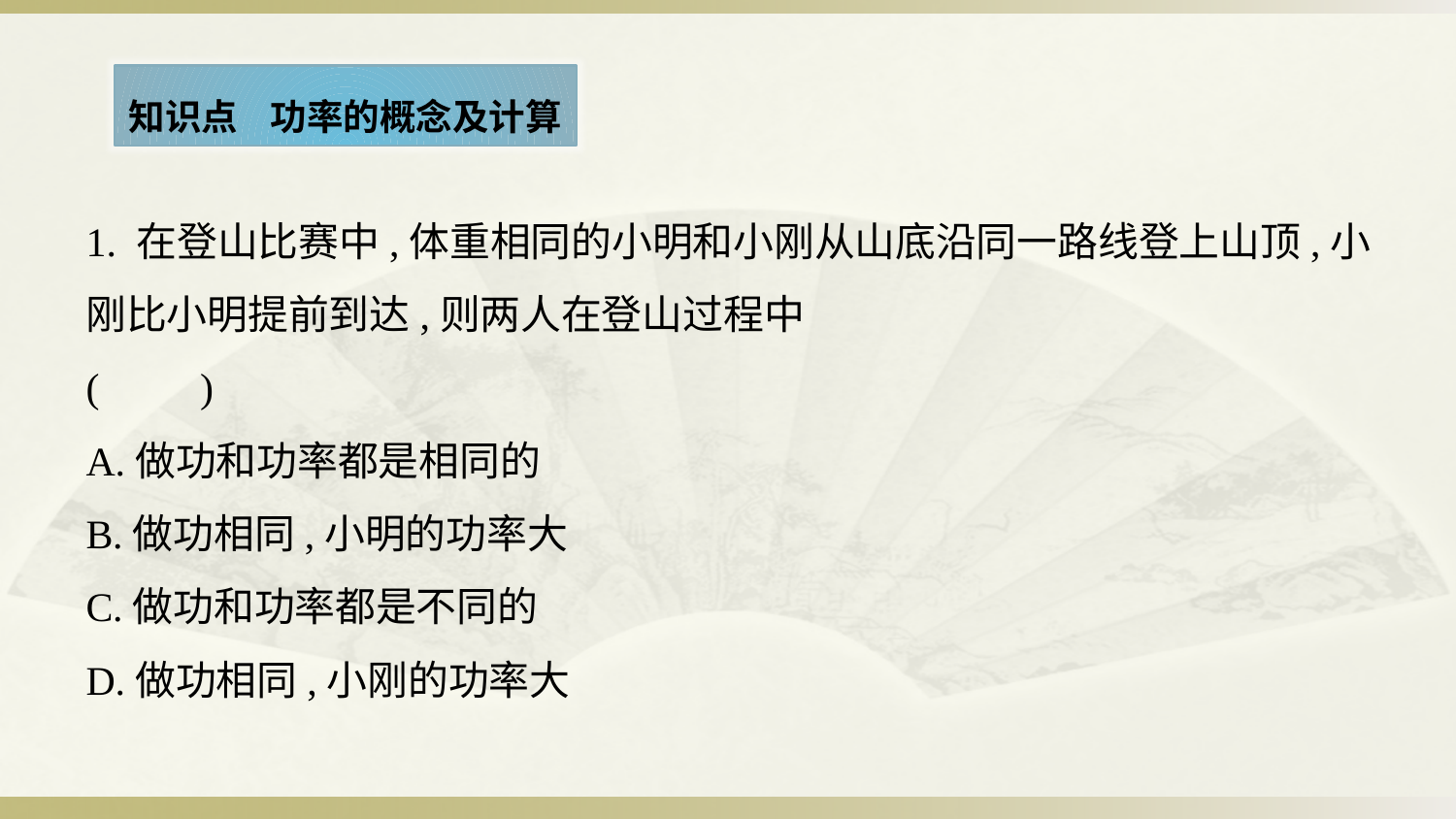

知识点    功率的概念及计算
1. 在登山比赛中,体重相同的小明和小刚从山底沿同一路线登上山顶,小刚比小明提前到达,则两人在登山过程中
(　　)
A.做功和功率都是相同的
B.做功相同,小明的功率大
C.做功和功率都是不同的
D.做功相同,小刚的功率大